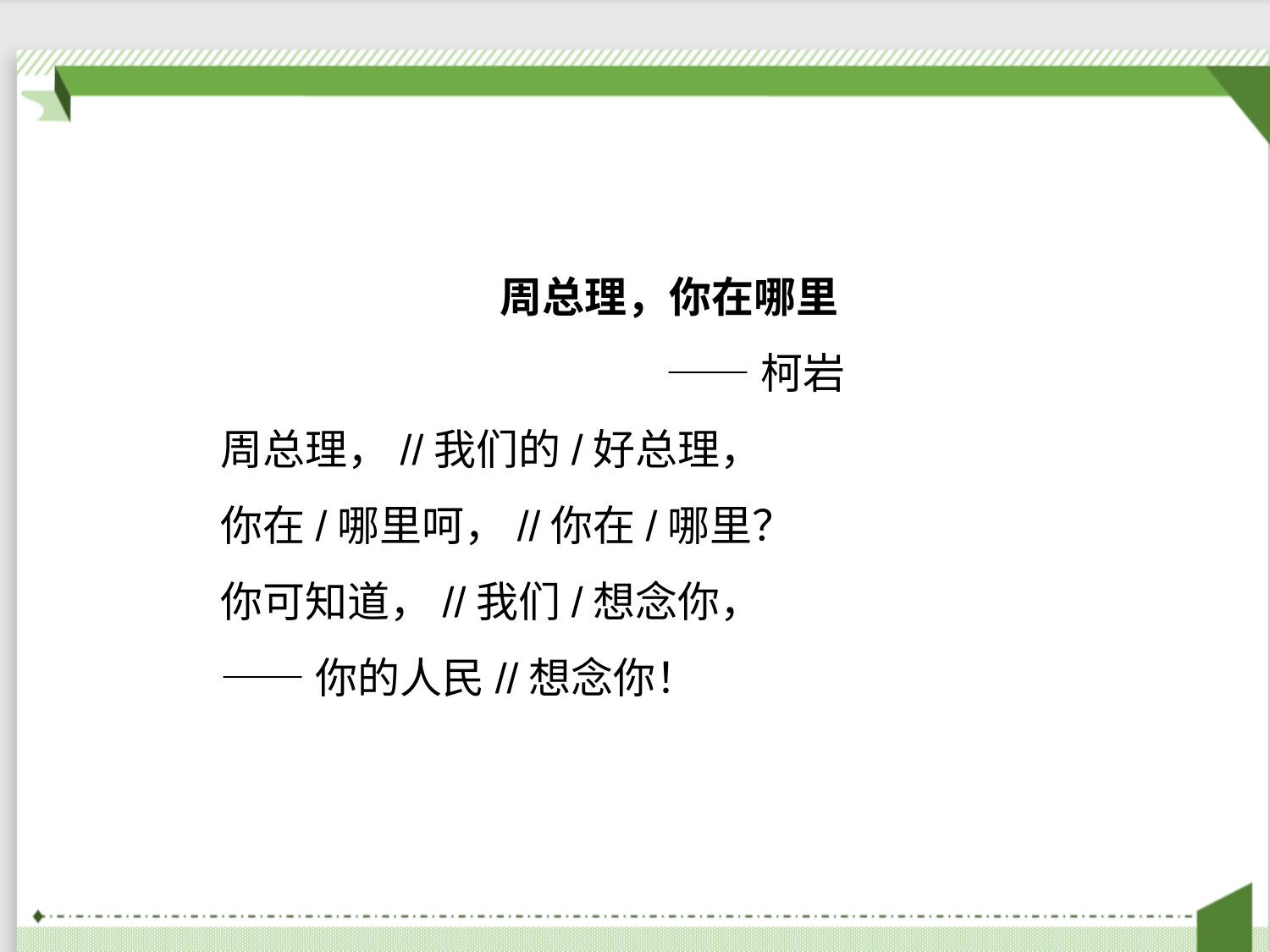

周总理，你在哪里
                  ——柯岩
周总理，//我们的/好总理，
你在/哪里呵，//你在/哪里？
你可知道，//我们/想念你，
——你的人民//想念你！